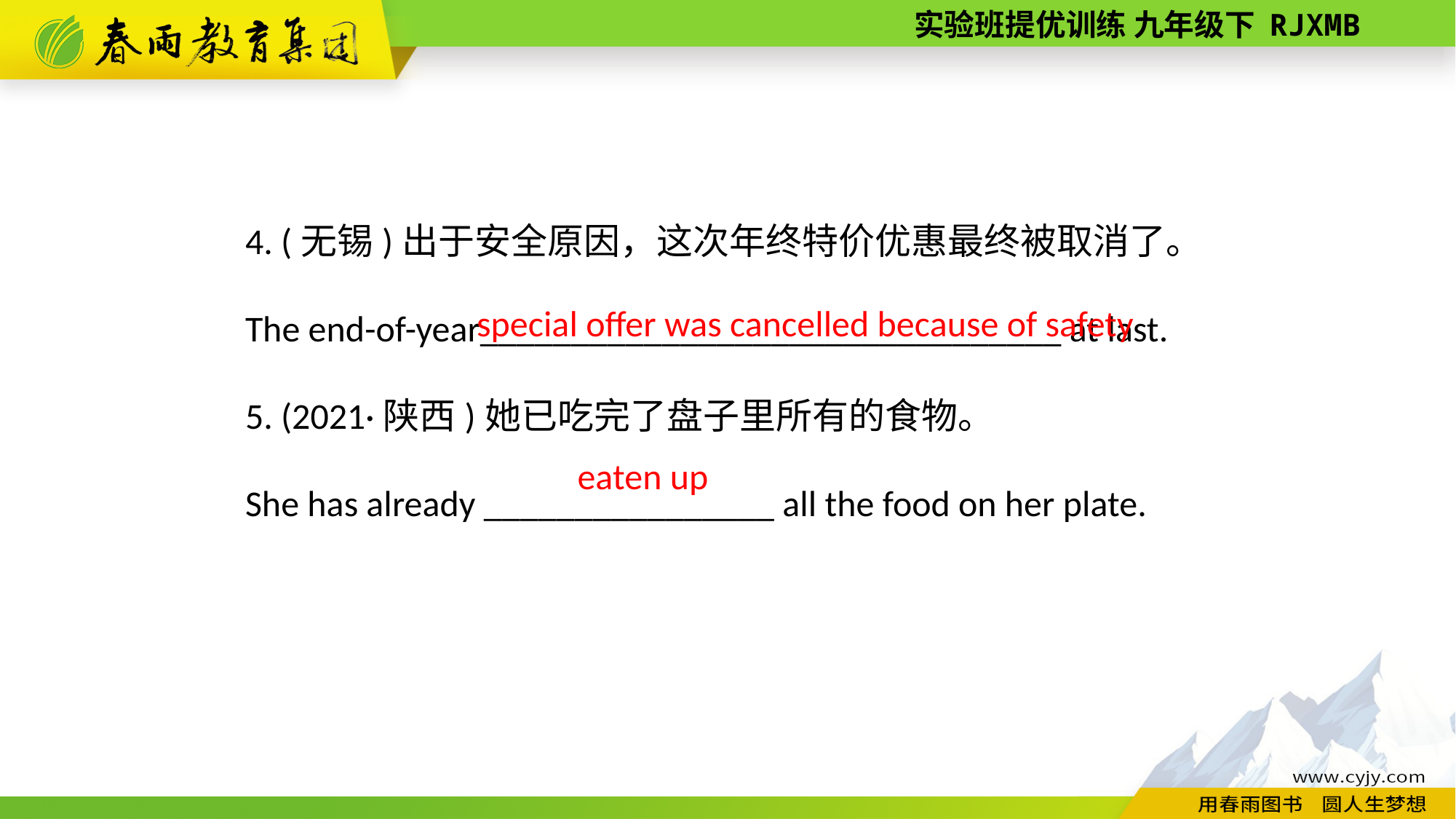

4. (无锡)出于安全原因，这次年终特价优惠最终被取消了。
The end­-of­-year________________________________ at last.
5. (2021·陕西)她已吃完了盘子里所有的食物。
She has already ________________ all the food on her plate.
special offer was cancelled because of safety
eaten up